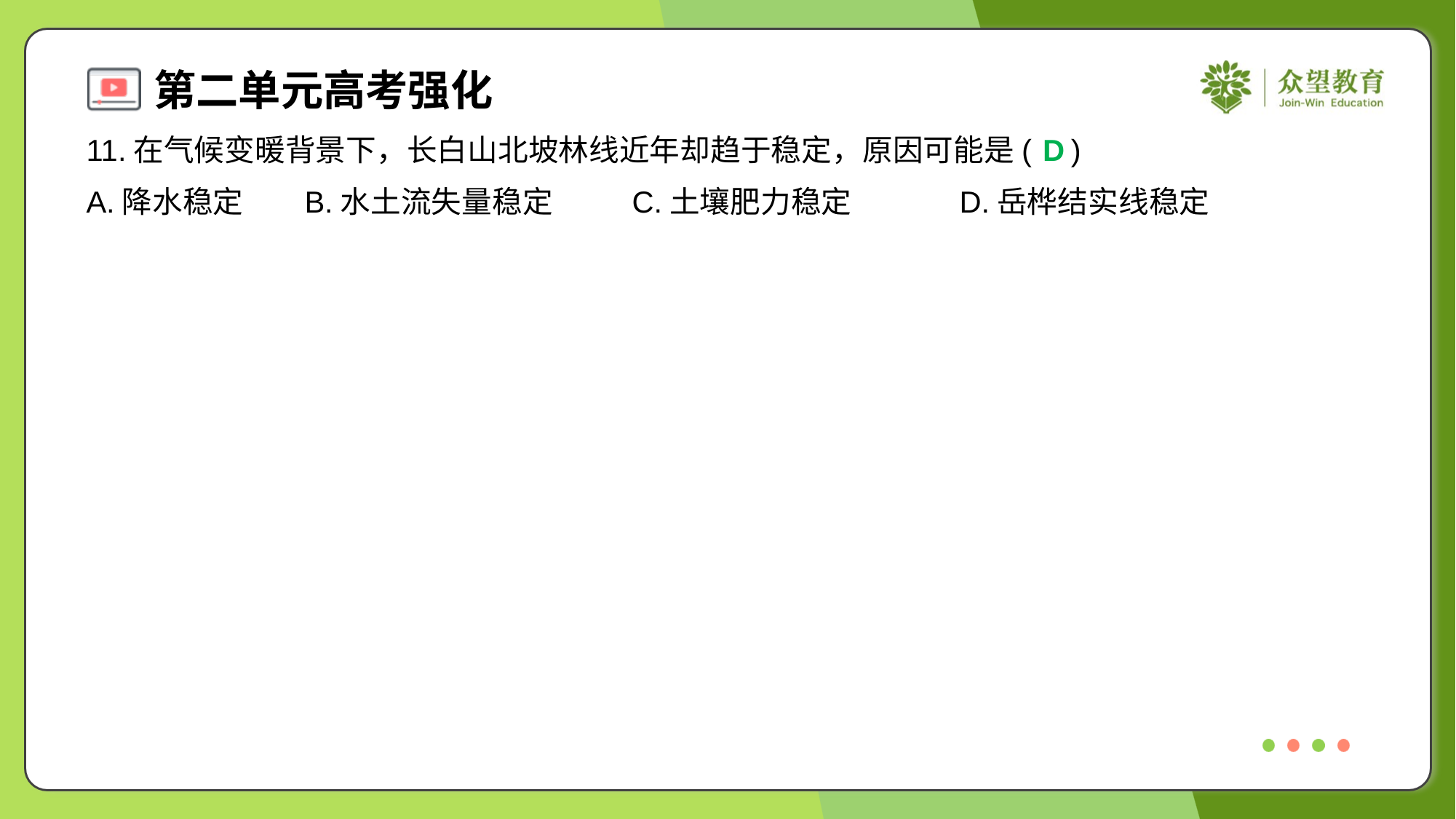

11.在气候变暖背景下，长白山北坡林线近年却趋于稳定，原因可能是(     )
D
A.降水稳定	B.水土流失量稳定	C.土壤肥力稳定	D.岳桦结实线稳定